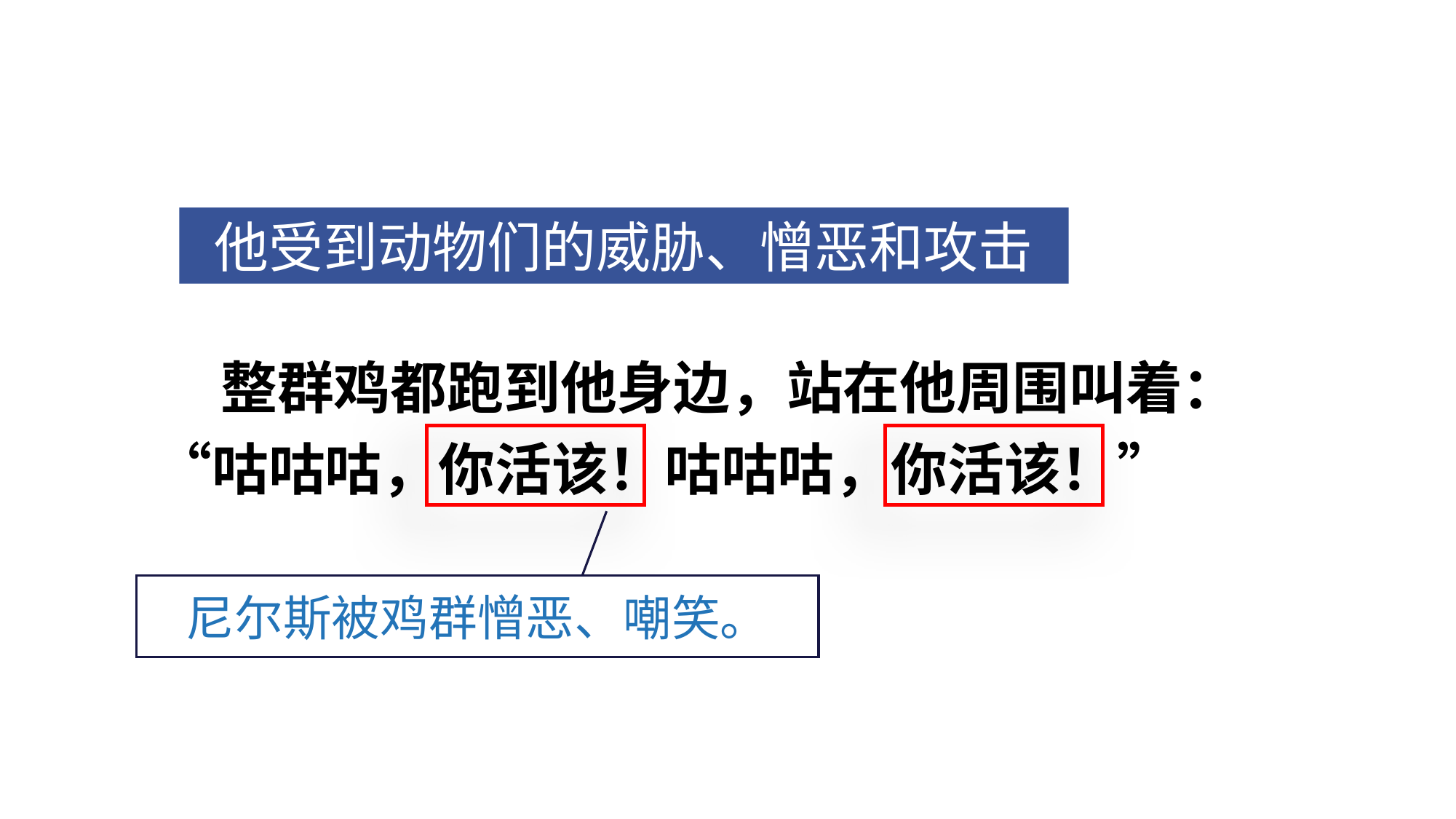

他受到动物们的威胁、憎恶和攻击
    整群鸡都跑到他身边，站在他周围叫着：“咕咕咕，你活该！咕咕咕，你活该！”

尼尔斯被鸡群憎恶、嘲笑。